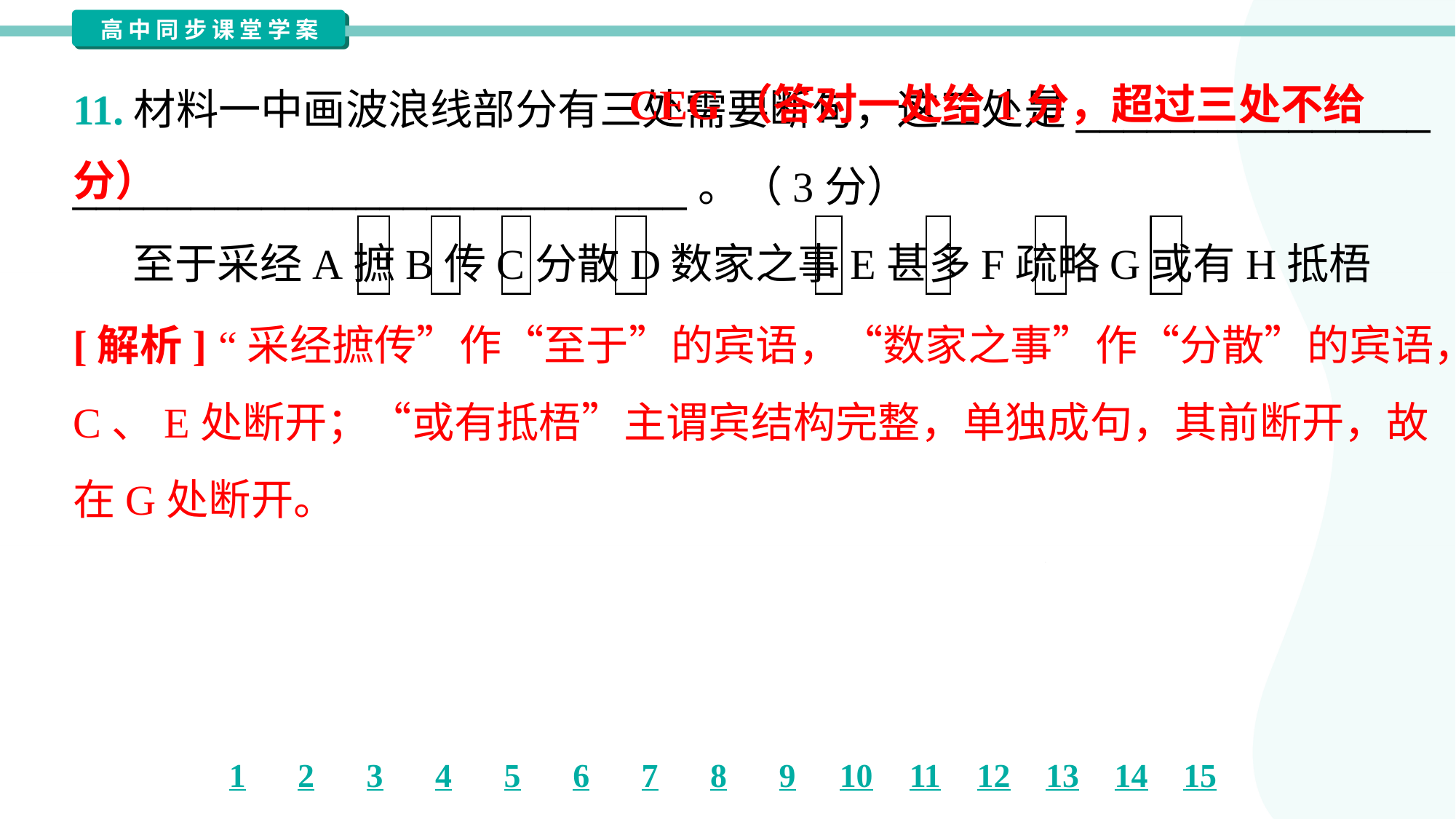

CEG（答对一处给1分，超过三处不给分）
11.材料一中画波浪线部分有三处需要断句，这三处是_______________
__________________________。（3分）
至于采经A摭B传C分散D数家之事E甚多F疏略G或有H抵梧

[解析] “采经摭传”作“至于”的宾语，“数家之事”作“分散”的宾语，故在
C、E处断开；“或有抵梧”主谓宾结构完整，单独成句，其前断开，故
在G处断开。